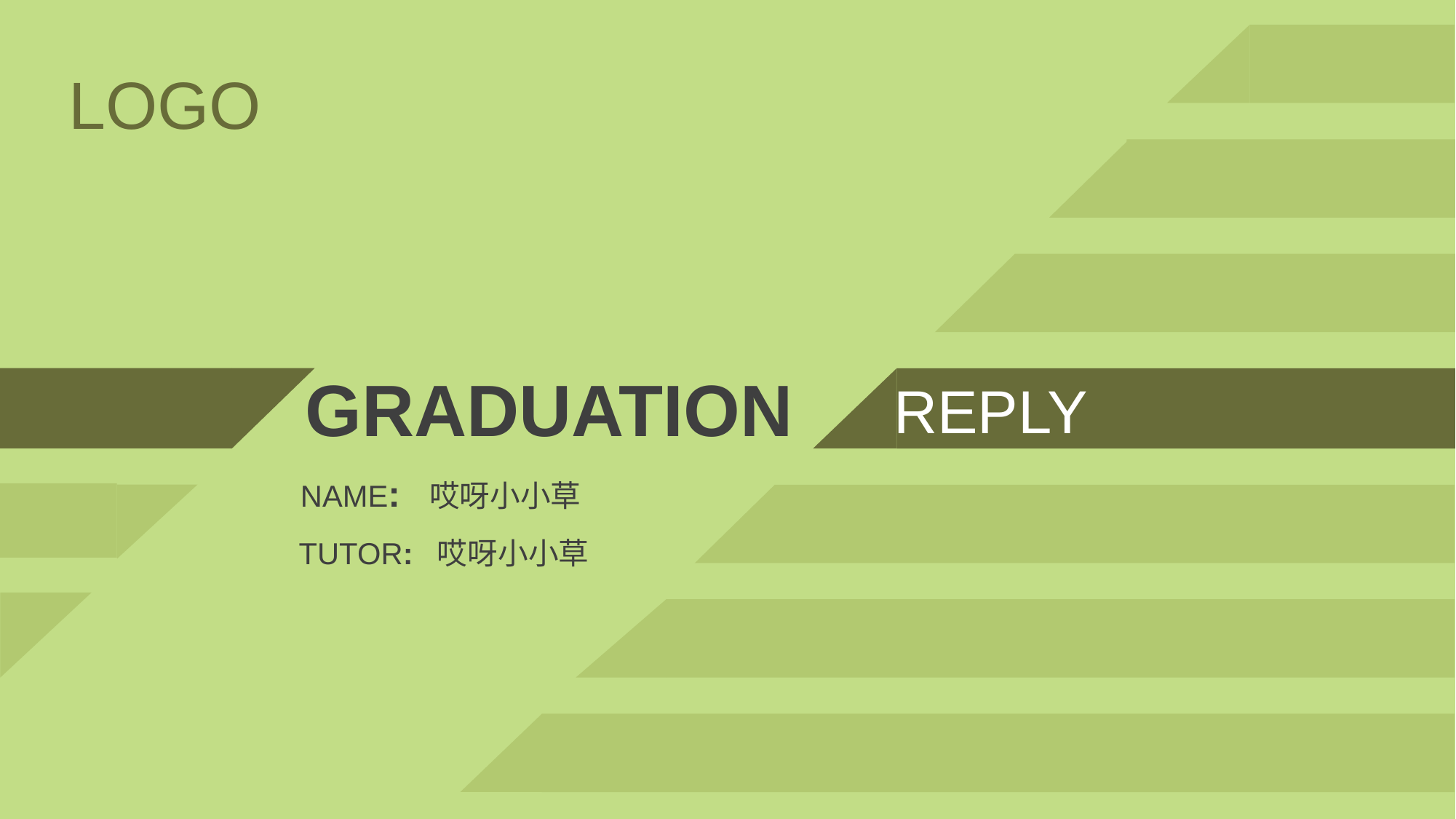

LOGO
GRADUATION
REPLY

NAME:  哎呀小小草
TUTOR:  哎呀小小草